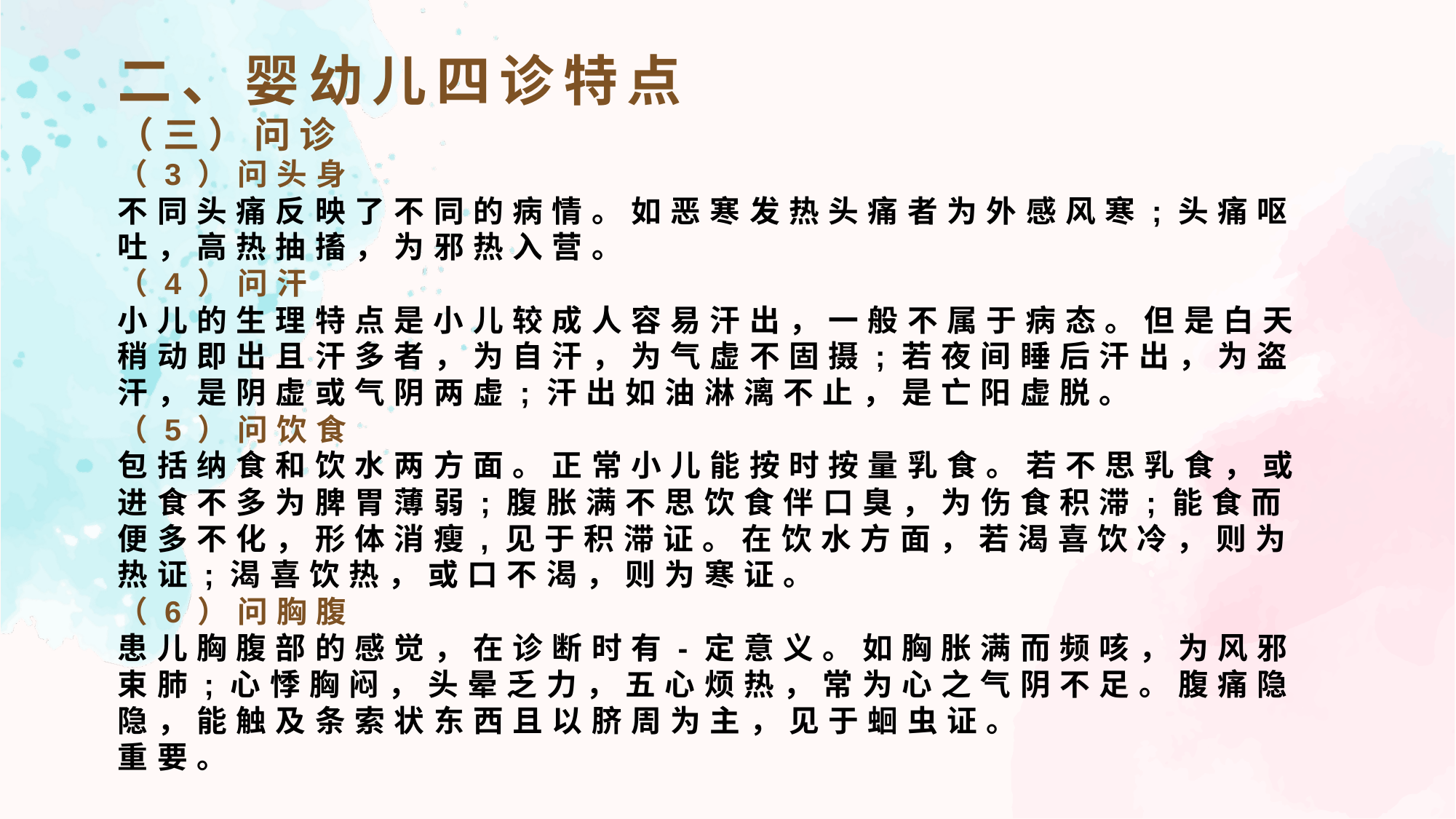

二、婴幼儿四诊特点
（三）问诊
（3）问头身
不同头痛反映了不同的病情。如恶寒发热头痛者为外感风寒;头痛呕吐，高热抽搐，为邪热入营。
（4）问汗
小儿的生理特点是小儿较成人容易汗出，一般不属于病态。但是白天稍动即出且汗多者，为自汗，为气虚不固摄;若夜间睡后汗出，为盗汗，是阴虚或气阴两虚;汗出如油淋漓不止，是亡阳虚脱。
（5）问饮食
包括纳食和饮水两方面。正常小儿能按时按量乳食。若不思乳食，或进食不多为脾胃薄弱;腹胀满不思饮食伴口臭，为伤食积滞;能食而便多不化，形体消瘦,见于积滞证。在饮水方面，若渴喜饮冷，则为热证;渴喜饮热，或口不渴，则为寒证。
（6）问胸腹
患儿胸腹部的感觉，在诊断时有-定意义。如胸胀满而频咳，为风邪束肺;心悸胸闷，头晕乏力，五心烦热，常为心之气阴不足。腹痛隐隐，能触及条索状东西且以脐周为主，见于蛔虫证。
重要。